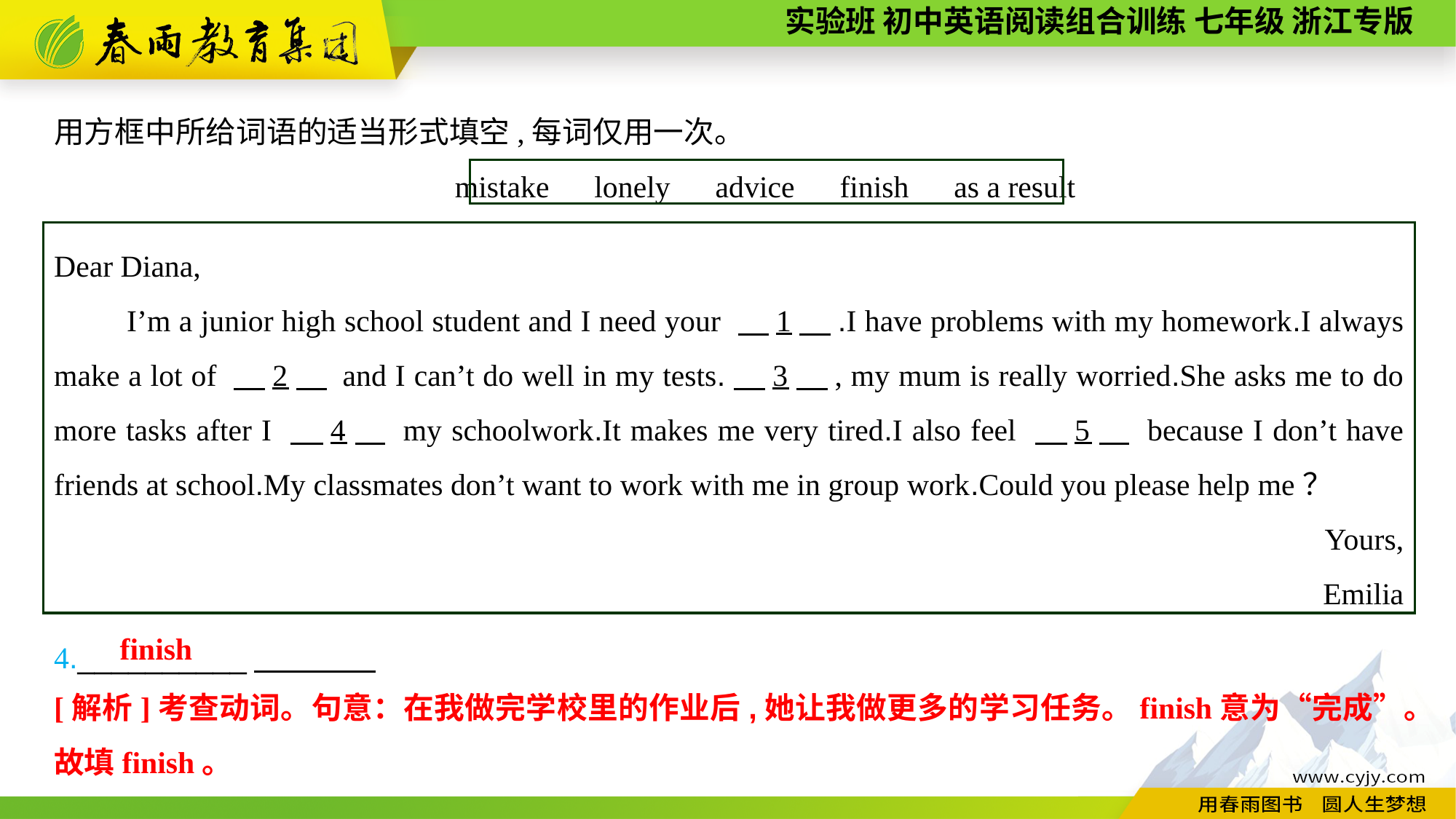

用方框中所给词语的适当形式填空,每词仅用一次。
mistake　lonely　advice　finish　as a result

Dear Diana,
I’m a junior high school student and I need your 　1　.I have problems with my homework.I always make a lot of 　2　 and I can’t do well in my tests.　3　, my mum is really worried.She asks me to do more tasks after I 　4　 my schoolwork.It makes me very tired.I also feel 　5　 because I don’t have friends at school.My classmates don’t want to work with me in group work.Could you please help me？
Yours,
Emilia

4.__________
finish
[解析]考查动词。句意：在我做完学校里的作业后,她让我做更多的学习任务。finish意为“完成”。故填finish。